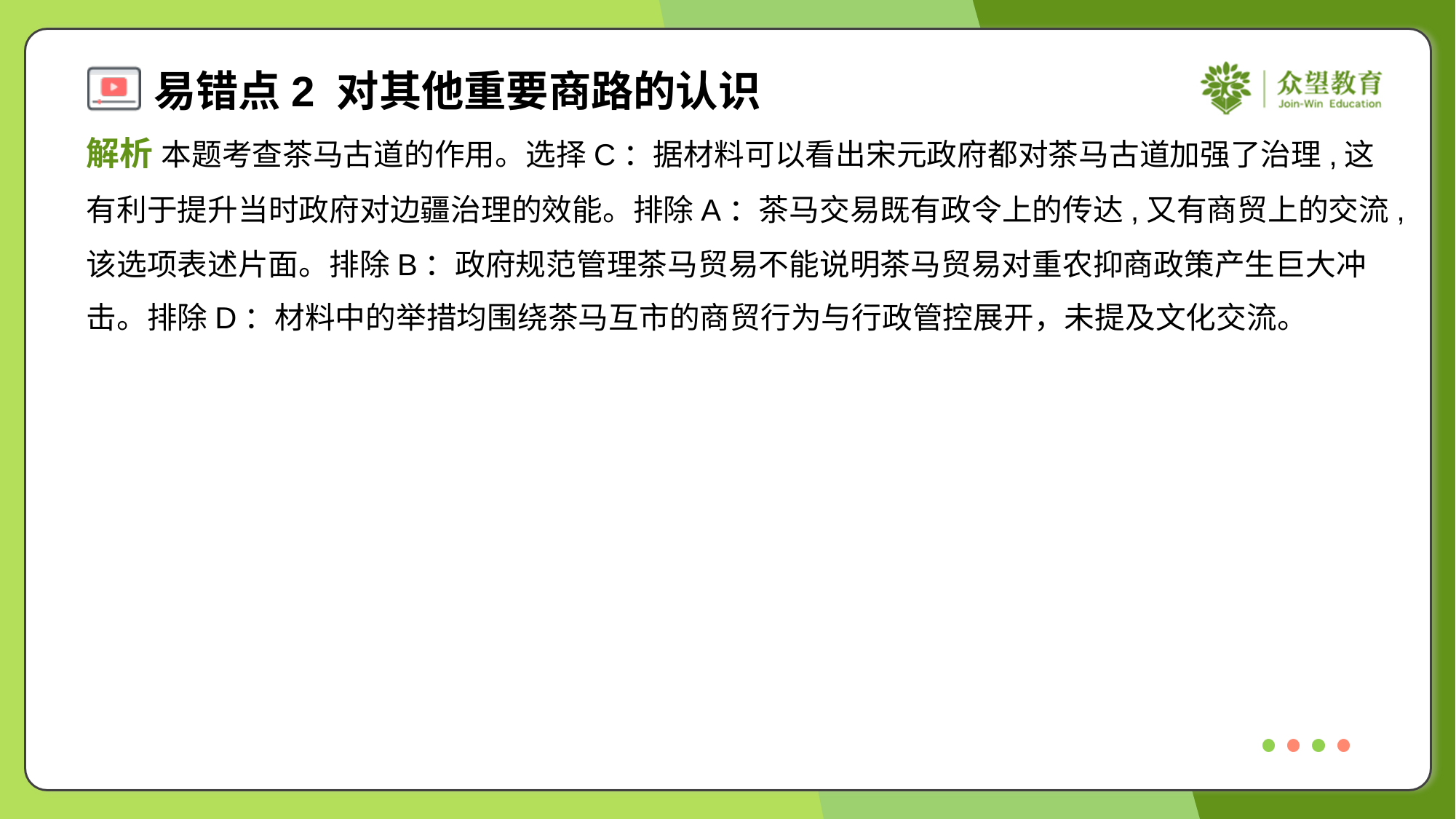

解析 本题考查茶马古道的作用。选择C：据材料可以看出宋元政府都对茶马古道加强了治理,这
有利于提升当时政府对边疆治理的效能。排除A：茶马交易既有政令上的传达,又有商贸上的交流,
该选项表述片面。排除B：政府规范管理茶马贸易不能说明茶马贸易对重农抑商政策产生巨大冲
击。排除D：材料中的举措均围绕茶马互市的商贸行为与行政管控展开，未提及文化交流。